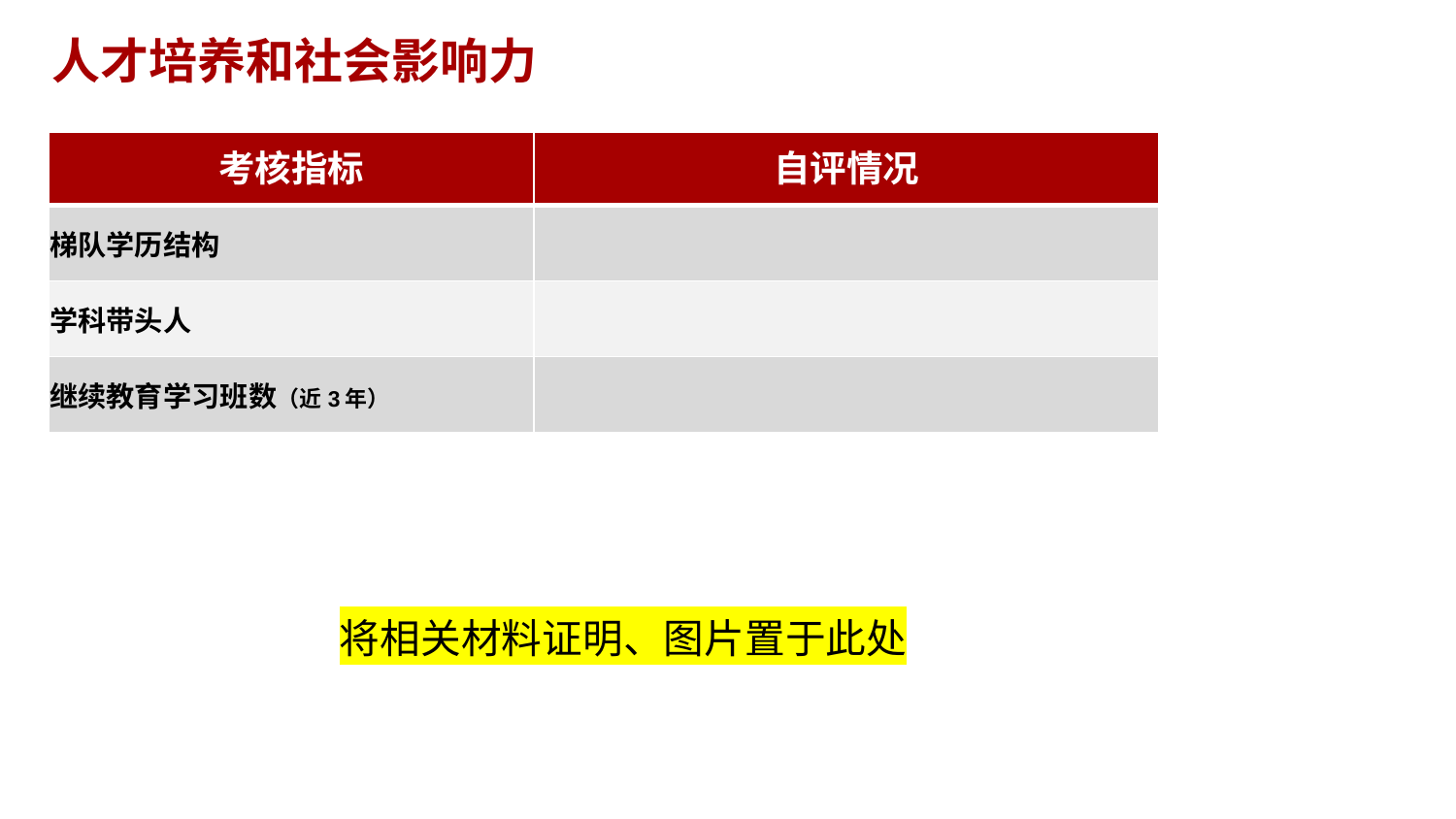

人才培养和社会影响力
| 考核指标 | 自评情况 |
| --- | --- |
| 梯队学历结构 |  |
| 学科带头人 |  |
| 继续教育学习班数（近3年） |  |

将相关材料证明、图片置于此处